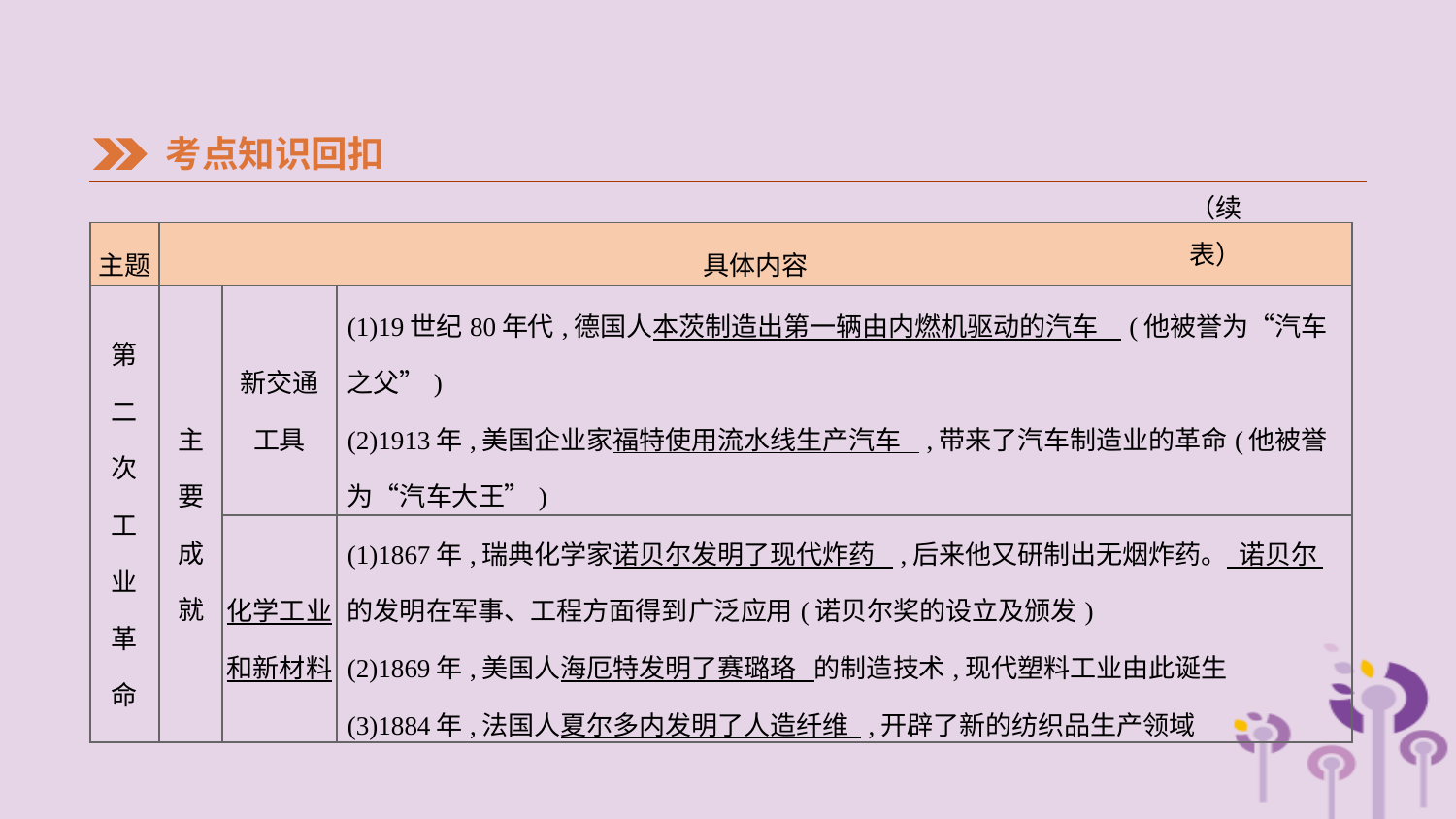

考点知识回扣

（续表）
| 主题 | 具体内容 |  |  |
| --- | --- | --- | --- |
| 第 二 次 工 业 革 命 | 主 要 成 就 | 新交通 工具 | (1)19世纪80年代,德国人本茨制造出第一辆由内燃机驱动的汽车 (他被誉为“汽车之父”) (2)1913年,美国企业家福特使用流水线生产汽车 ,带来了汽车制造业的革命(他被誉为“汽车大王”) |
|  |  | 化学工业 和新材料 | (1)1867年,瑞典化学家诺贝尔发明了现代炸药 ,后来他又研制出无烟炸药。 诺贝尔 的发明在军事、工程方面得到广泛应用(诺贝尔奖的设立及颁发) (2)1869年,美国人海厄特发明了赛璐珞 的制造技术,现代塑料工业由此诞生 (3)1884年,法国人夏尔多内发明了人造纤维 ,开辟了新的纺织品生产领域 |